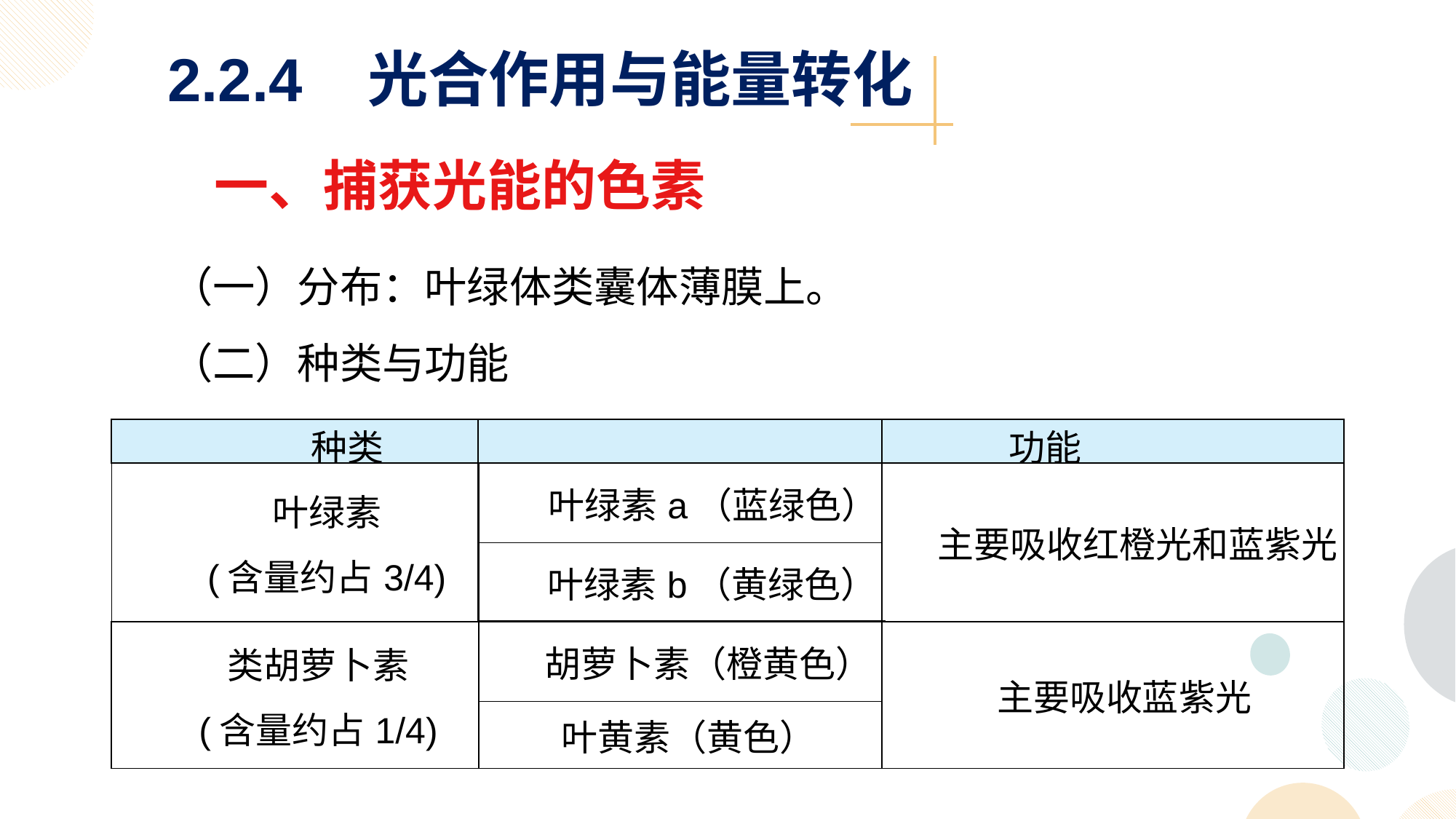

2.2.4   光合作用与能量转化
一、捕获光能的色素
    （一）分布：叶绿体类囊体薄膜上。
    （二）种类与功能
| 种类 |  | 功能 |
| --- | --- | --- |
| 叶绿素 (含量约占3/4) | 叶绿素a（蓝绿色） | 主要吸收红橙光和蓝紫光 |
|  | 叶绿素b（黄绿色） |  |
| 类胡萝卜素 (含量约占1/4) | 胡萝卜素（橙黄色） | 主要吸收蓝紫光 |
|  | 叶黄素（黄色） |  |